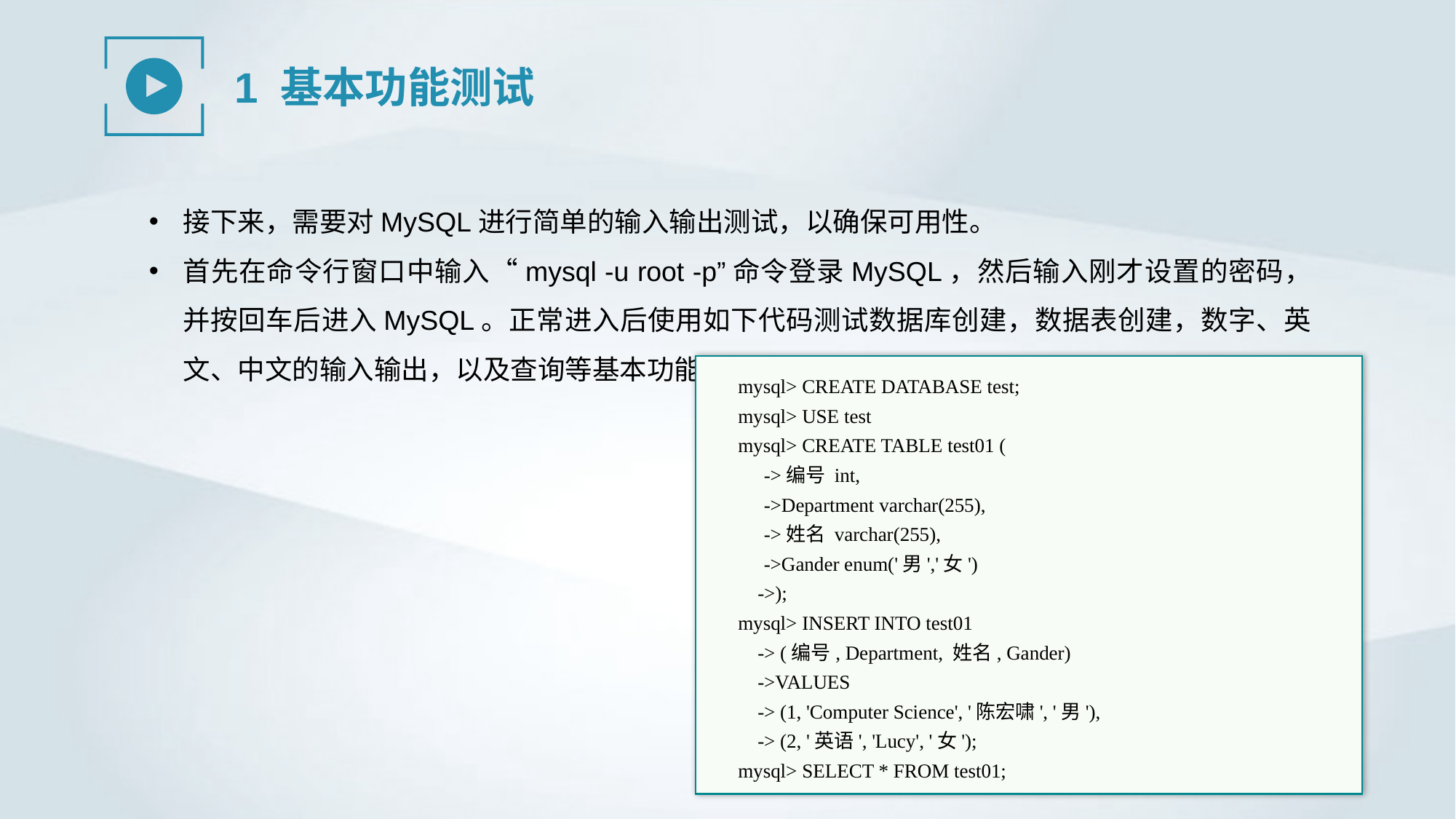

1 基本功能测试
接下来，需要对MySQL进行简单的输入输出测试，以确保可用性。
首先在命令行窗口中输入“mysql -u root -p”命令登录MySQL，然后输入刚才设置的密码，并按回车后进入MySQL。正常进入后使用如下代码测试数据库创建，数据表创建，数字、英文、中文的输入输出，以及查询等基本功能。
mysql> CREATE DATABASE test;
mysql> USE test
mysql> CREATE TABLE test01 (
  ->编号 int,
  ->Department varchar(255),
  ->姓名 varchar(255),
  ->Gander enum('男','女')
    ->);
mysql> INSERT INTO test01
    -> (编号, Department, 姓名, Gander)
    ->VALUES
    -> (1, 'Computer Science', '陈宏啸', '男'),
    -> (2, '英语', 'Lucy', '女');
mysql> SELECT * FROM test01;